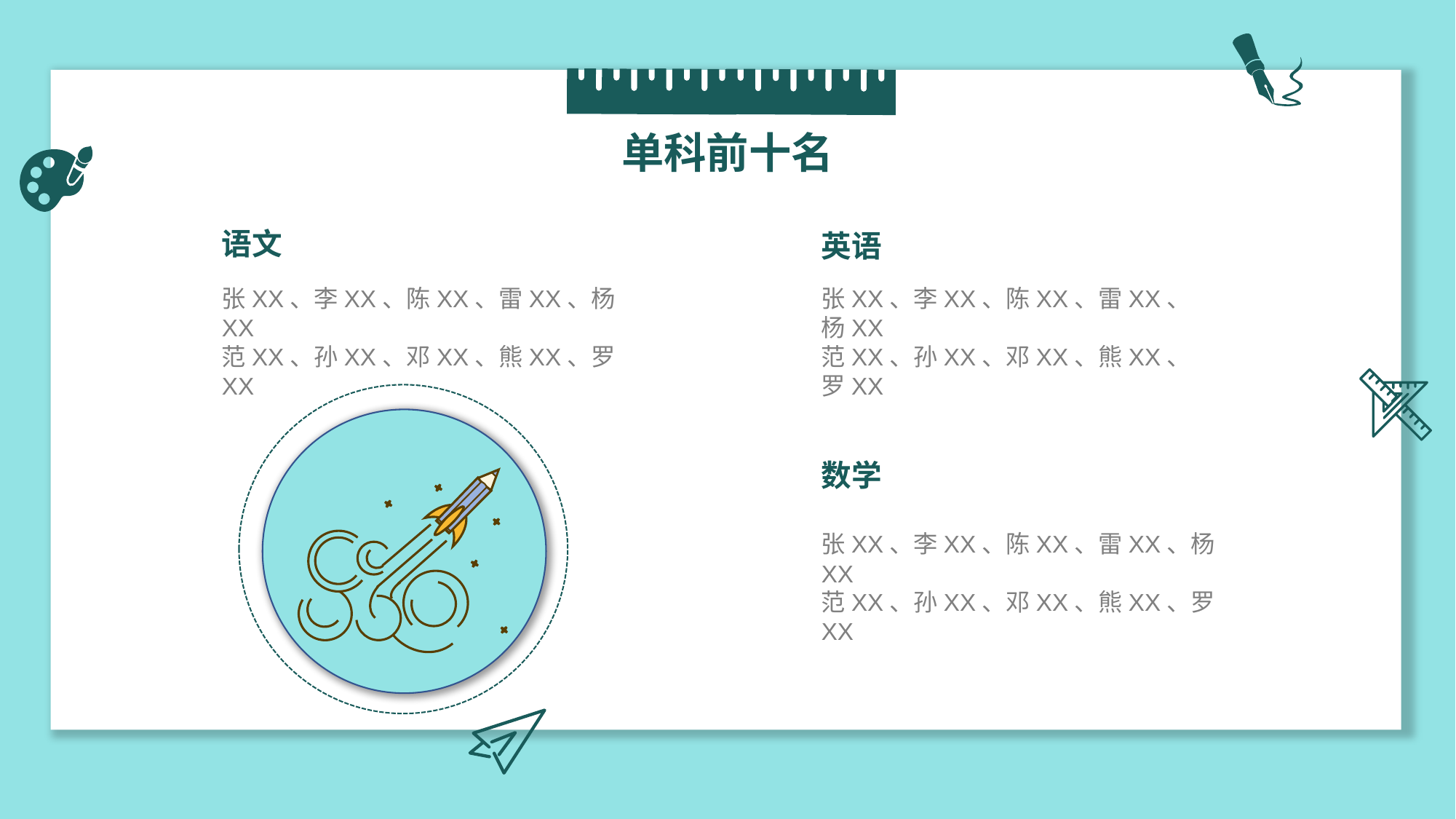

单科前十名

语文
张XX、李XX、陈XX、雷XX、杨XX
范XX、孙XX、邓XX、熊XX、罗XX
英语

张XX、李XX、陈XX、雷XX、杨XX
范XX、孙XX、邓XX、熊XX、罗XX

数学

张XX、李XX、陈XX、雷XX、杨XX
范XX、孙XX、邓XX、熊XX、罗XX